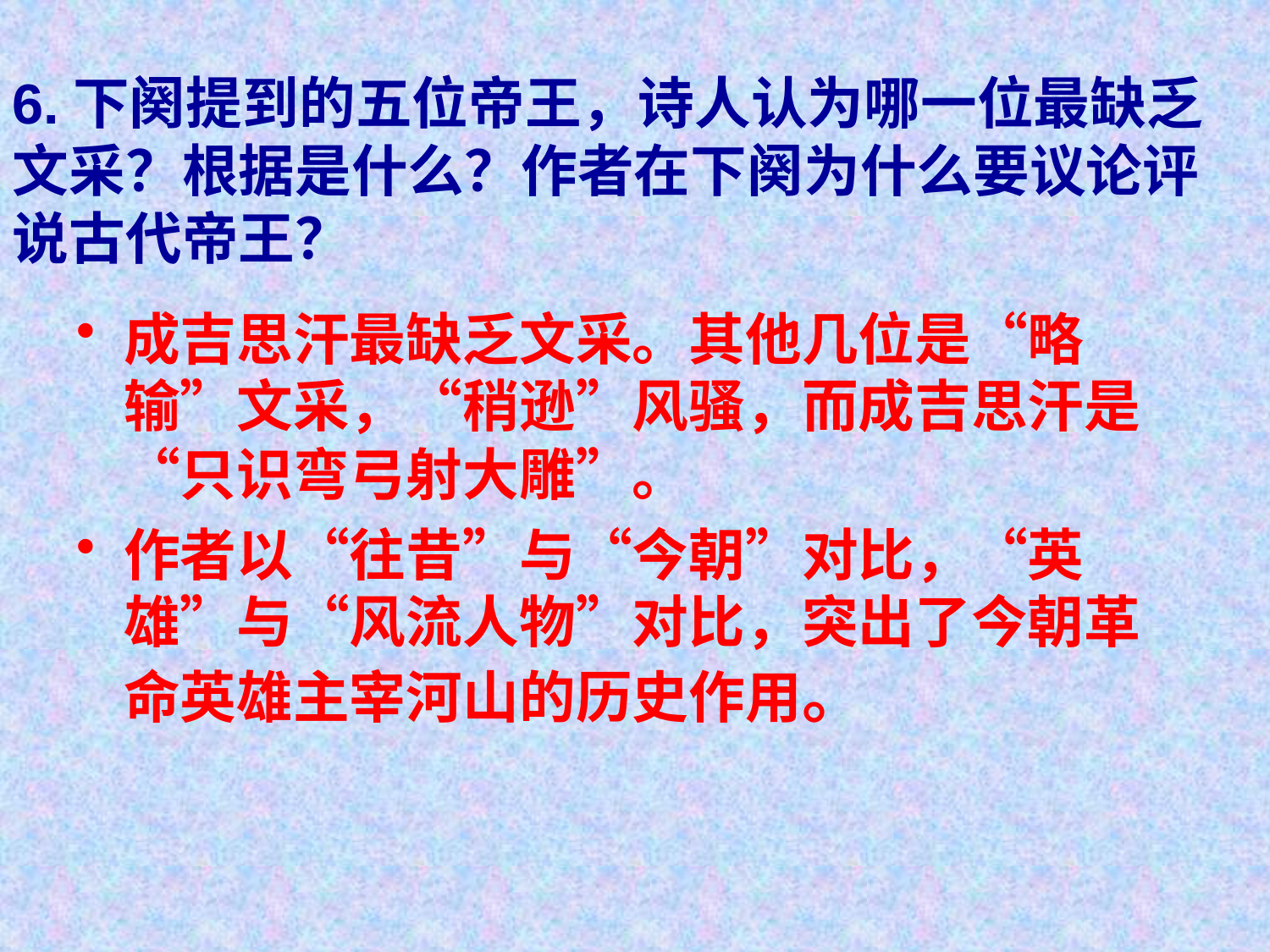

# 6.下阕提到的五位帝王，诗人认为哪一位最缺乏文采？根据是什么？作者在下阕为什么要议论评说古代帝王？
成吉思汗最缺乏文采。其他几位是“略输”文采，“稍逊”风骚，而成吉思汗是“只识弯弓射大雕”。
作者以“往昔”与“今朝”对比，“英雄”与“风流人物”对比，突出了今朝革命英雄主宰河山的历史作用。